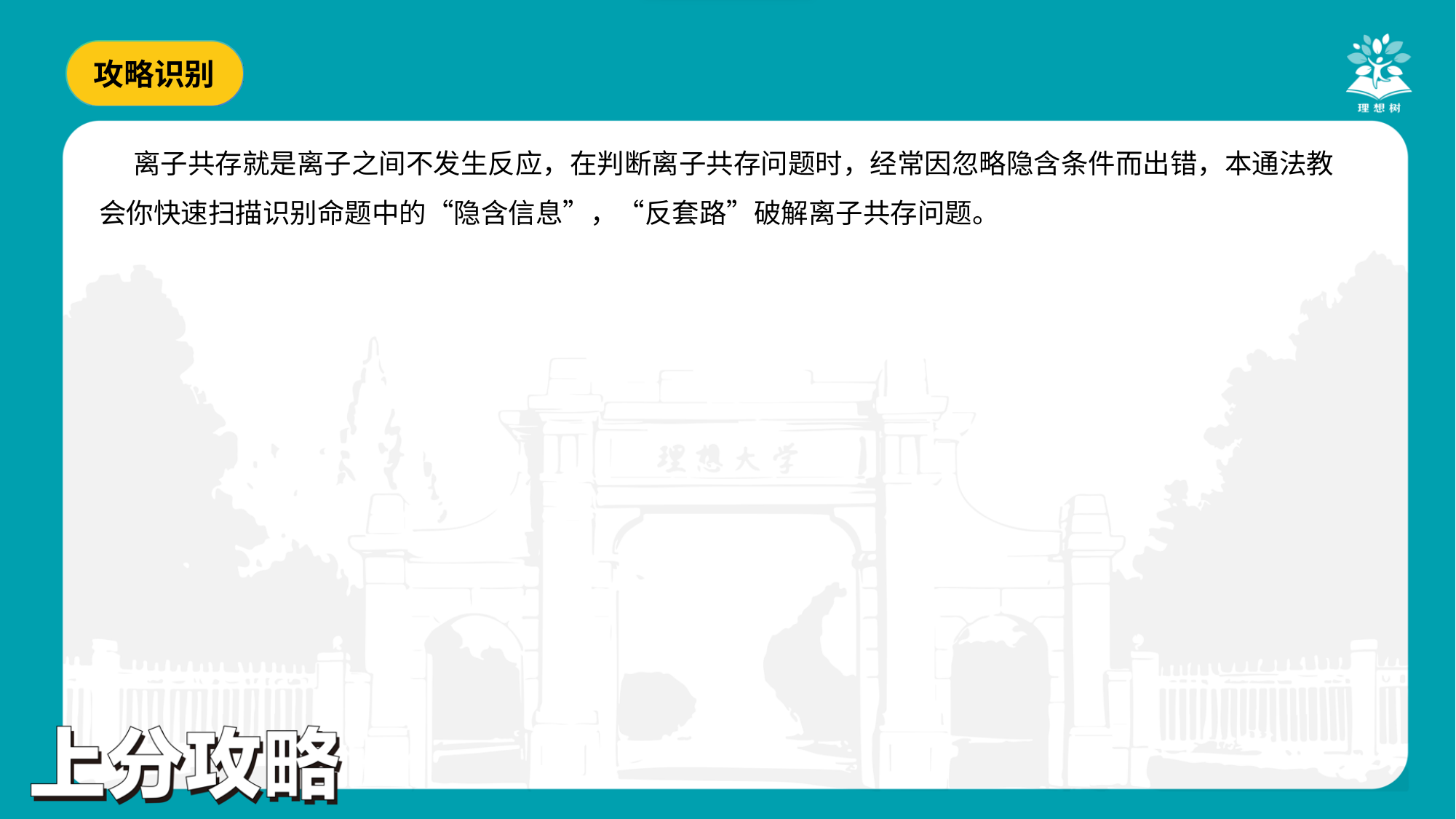

离子共存就是离子之间不发生反应，在判断离子共存问题时，经常因忽略隐含条件而出错，本通法教
会你快速扫描识别命题中的“隐含信息”，“反套路”破解离子共存问题。